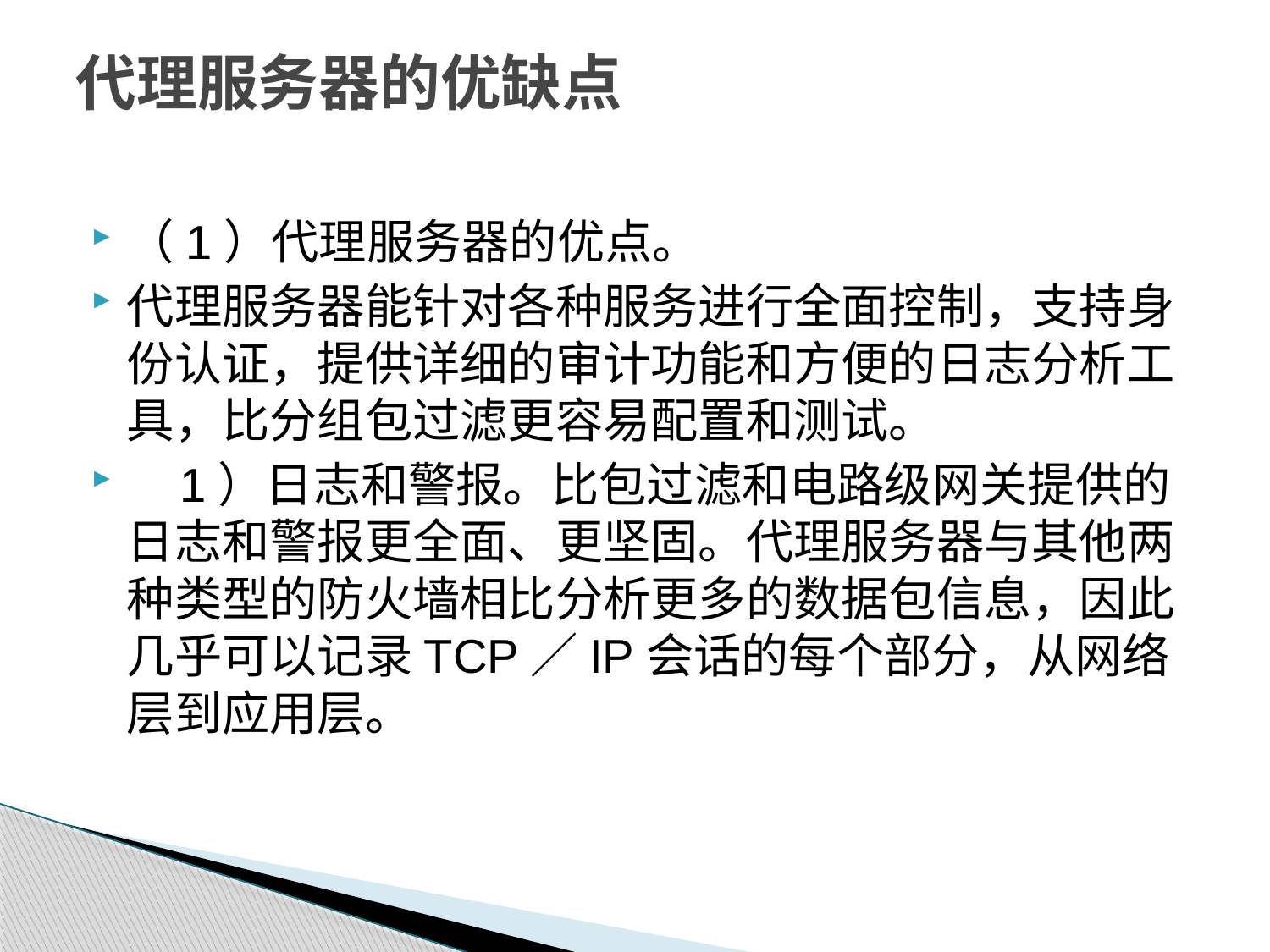

# 代理服务器的优缺点
（1）代理服务器的优点。
代理服务器能针对各种服务进行全面控制，支持身份认证，提供详细的审计功能和方便的日志分析工具，比分组包过滤更容易配置和测试。
    1）日志和警报。比包过滤和电路级网关提供的日志和警报更全面、更坚固。代理服务器与其他两种类型的防火墙相比分析更多的数据包信息，因此几乎可以记录TCP／IP会话的每个部分，从网络层到应用层。